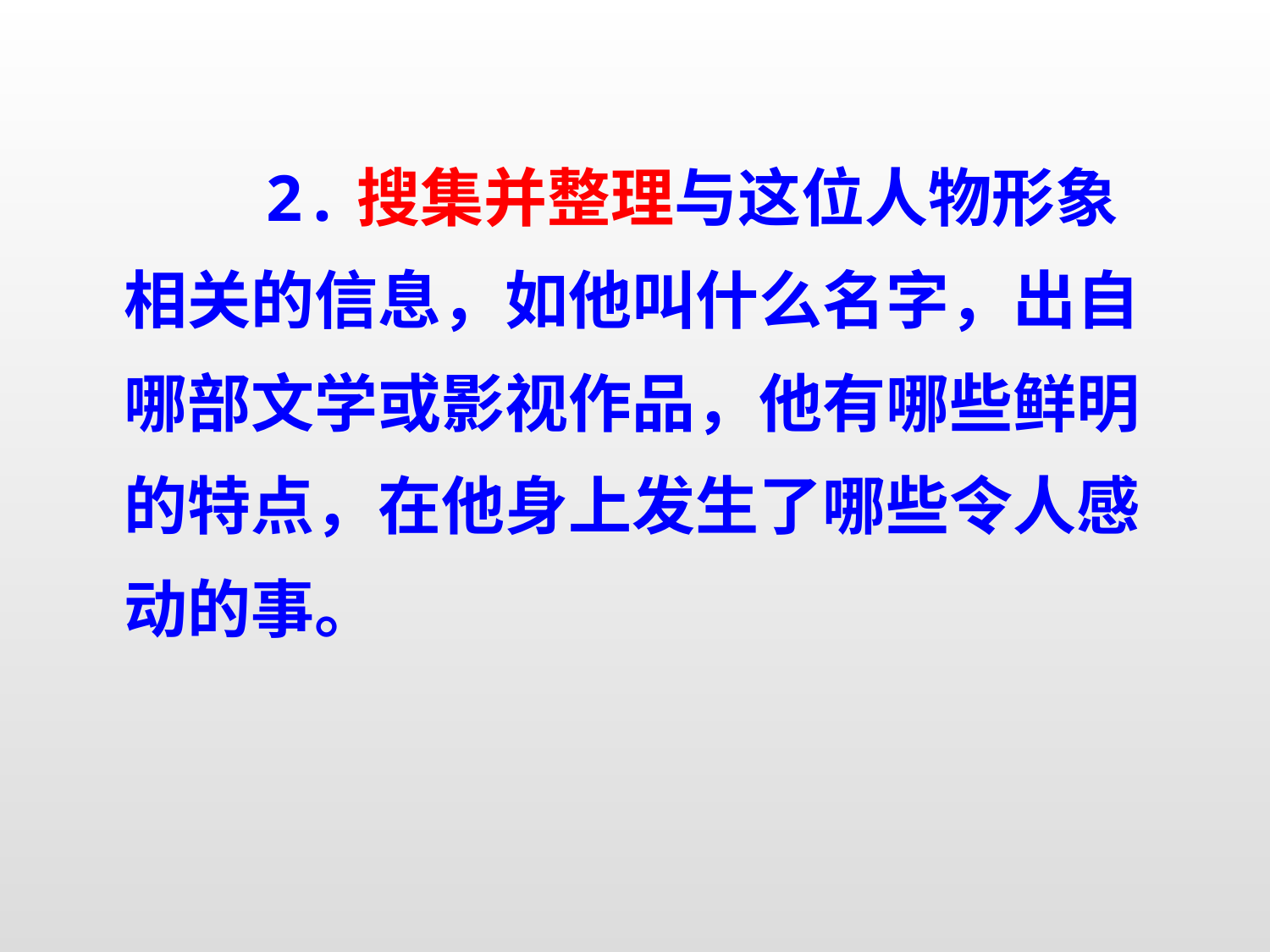

2.搜集并整理与这位人物形象相关的信息，如他叫什么名字，出自哪部文学或影视作品，他有哪些鲜明的特点，在他身上发生了哪些令人感动的事。